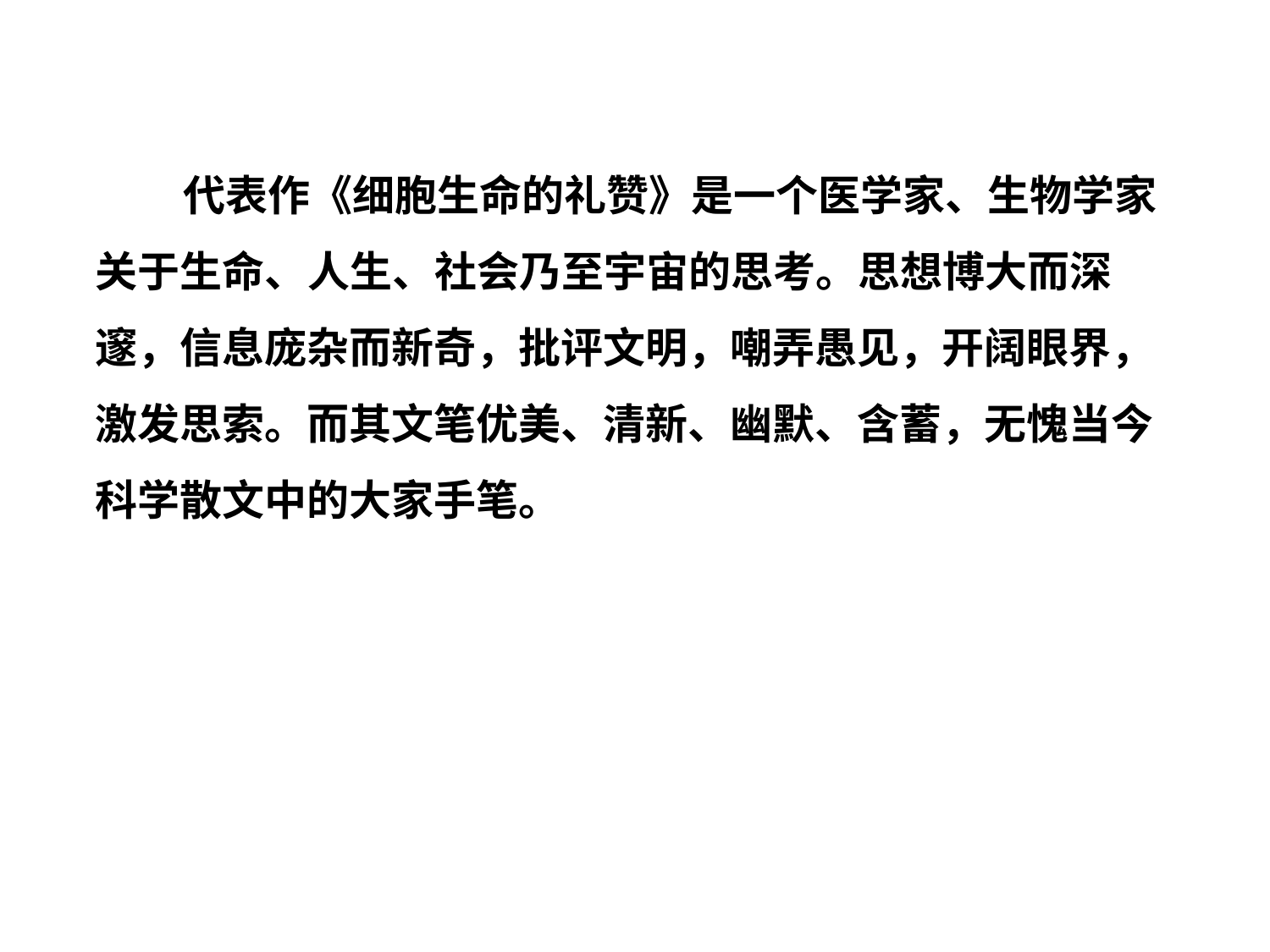

代表作《细胞生命的礼赞》是一个医学家、生物学家关于生命、人生、社会乃至宇宙的思考。思想博大而深邃，信息庞杂而新奇，批评文明，嘲弄愚见，开阔眼界，激发思索。而其文笔优美、清新、幽默、含蓄，无愧当今科学散文中的大家手笔。